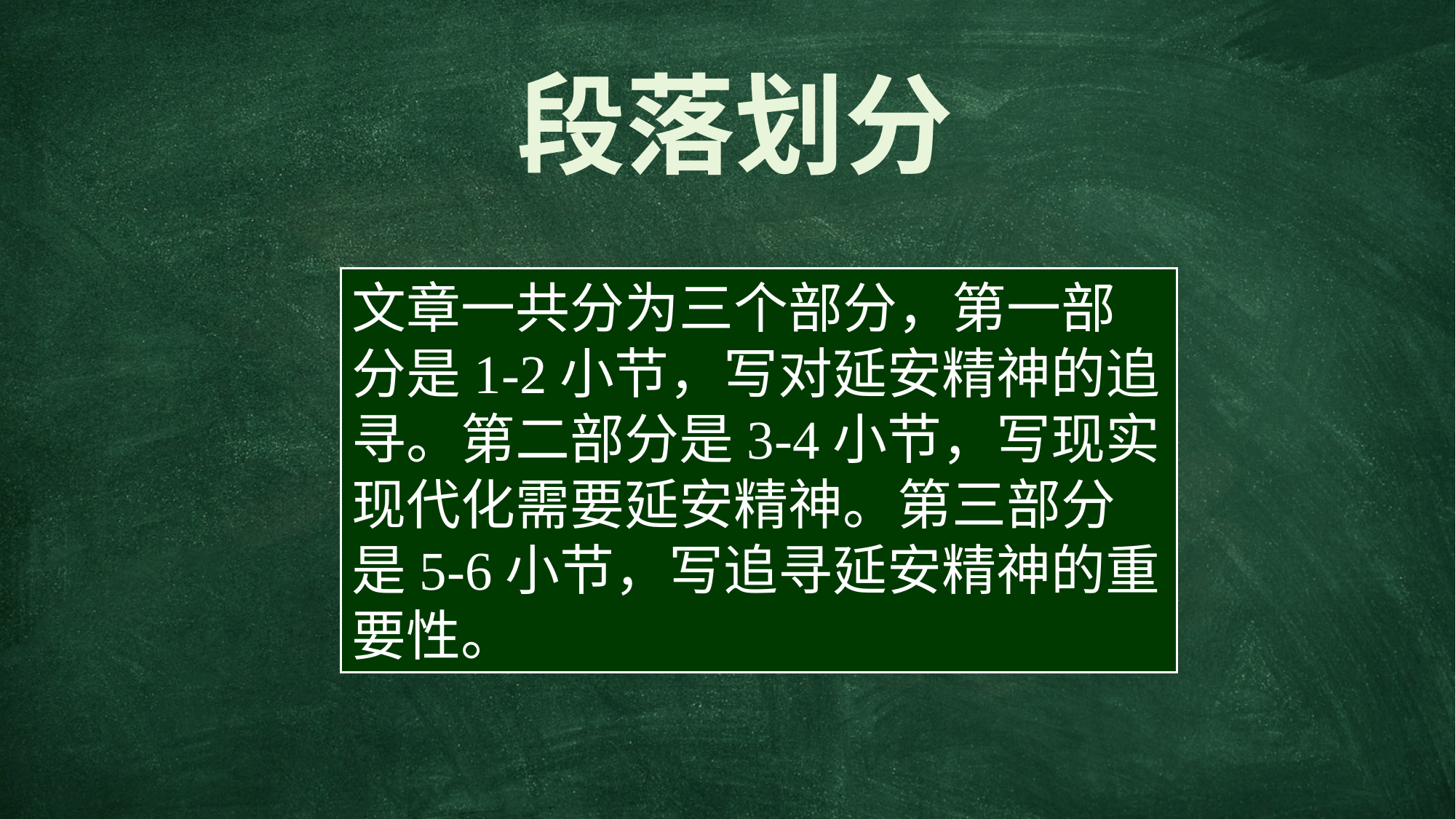

段落划分
文章一共分为三个部分，第一部分是1-2小节，写对延安精神的追寻。第二部分是3-4小节，写现实现代化需要延安精神。第三部分是5-6小节，写追寻延安精神的重要性。